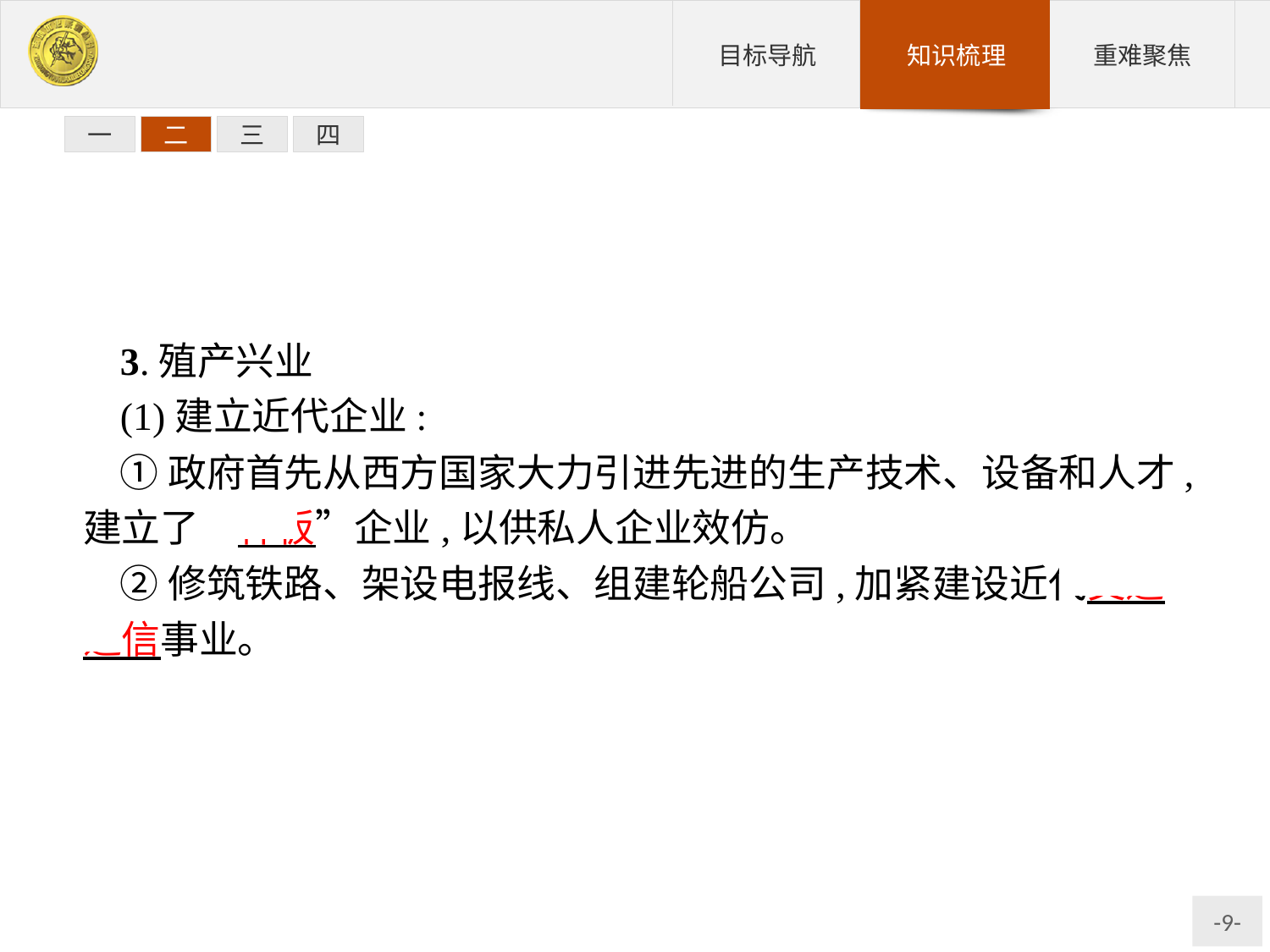

一
二
三
四
3.殖产兴业
(1)建立近代企业:
①政府首先从西方国家大力引进先进的生产技术、设备和人才,建立了“样板”企业,以供私人企业效仿。
②修筑铁路、架设电报线、组建轮船公司,加紧建设近代交通通信事业。